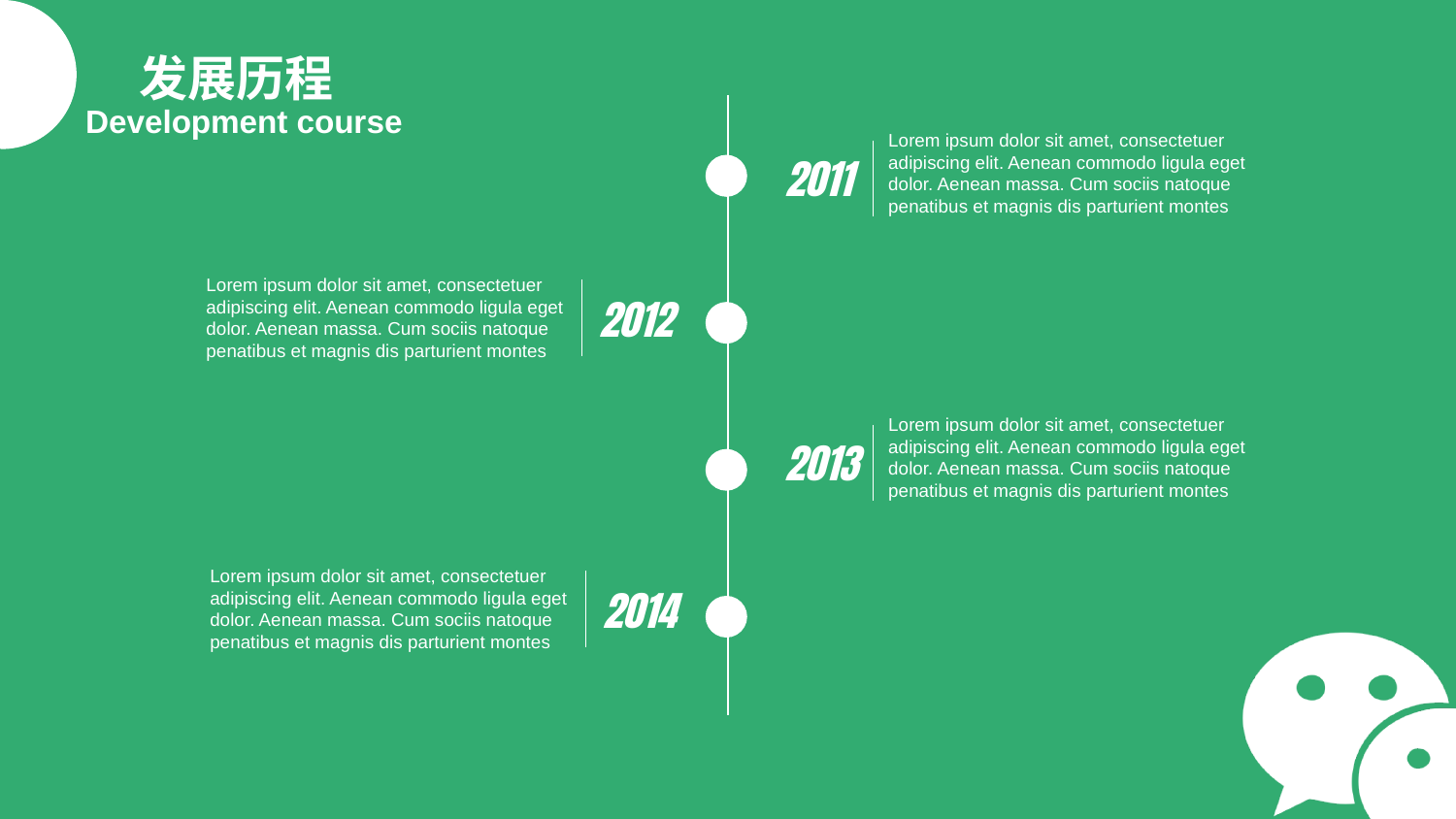

发展历程
Development course
Lorem ipsum dolor sit amet, consectetuer adipiscing elit. Aenean commodo ligula eget dolor. Aenean massa. Cum sociis natoque penatibus et magnis dis parturient montes
2011

Lorem ipsum dolor sit amet, consectetuer adipiscing elit. Aenean commodo ligula eget dolor. Aenean massa. Cum sociis natoque penatibus et magnis dis parturient montes
2012

Lorem ipsum dolor sit amet, consectetuer adipiscing elit. Aenean commodo ligula eget dolor. Aenean massa. Cum sociis natoque penatibus et magnis dis parturient montes
2013

Lorem ipsum dolor sit amet, consectetuer adipiscing elit. Aenean commodo ligula eget dolor. Aenean massa. Cum sociis natoque penatibus et magnis dis parturient montes
2014